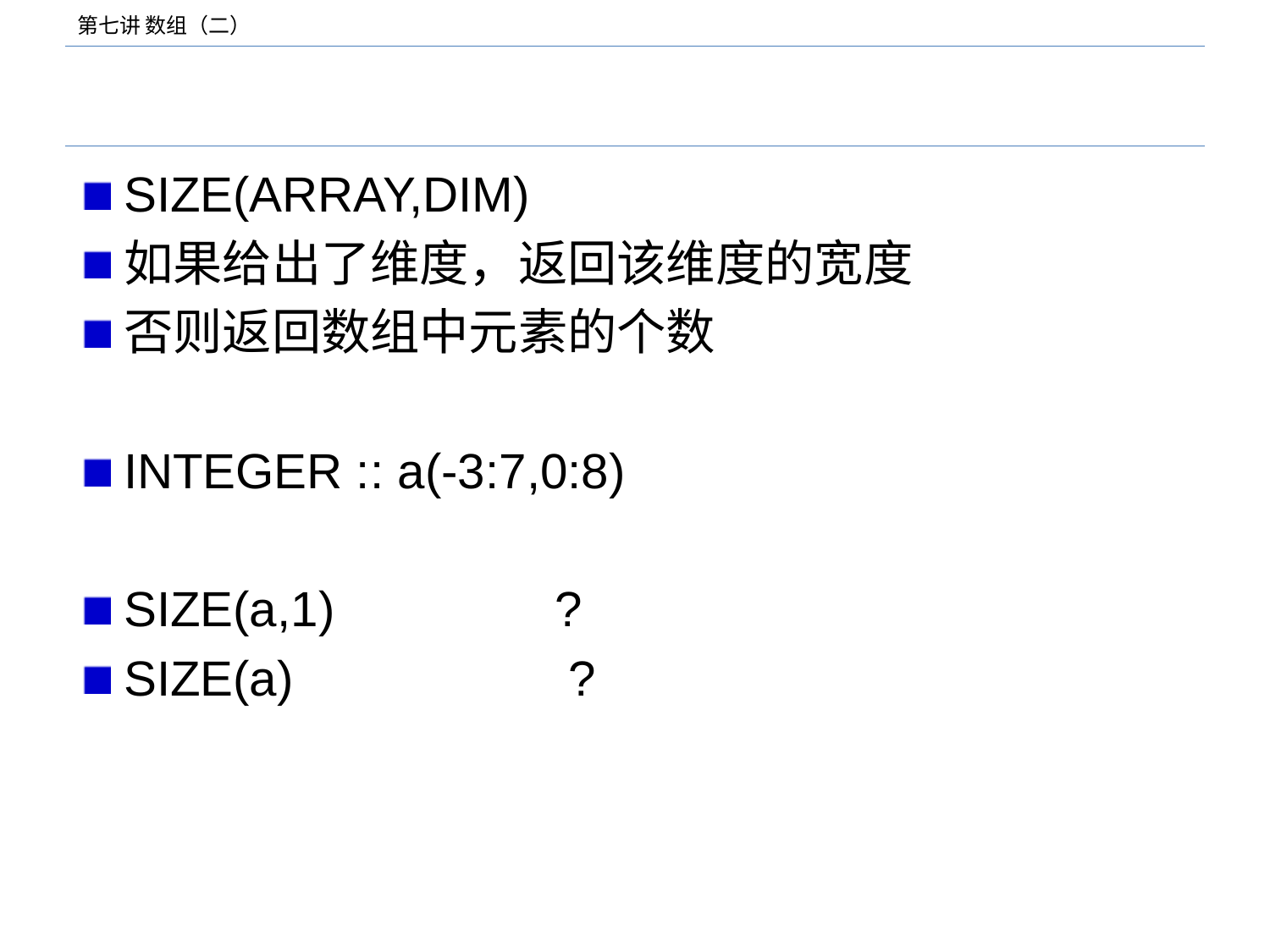

#
SIZE(ARRAY,DIM)
如果给出了维度，返回该维度的宽度
否则返回数组中元素的个数

INTEGER :: a(-3:7,0:8)

SIZE(a,1)                ?
SIZE(a)                    ?